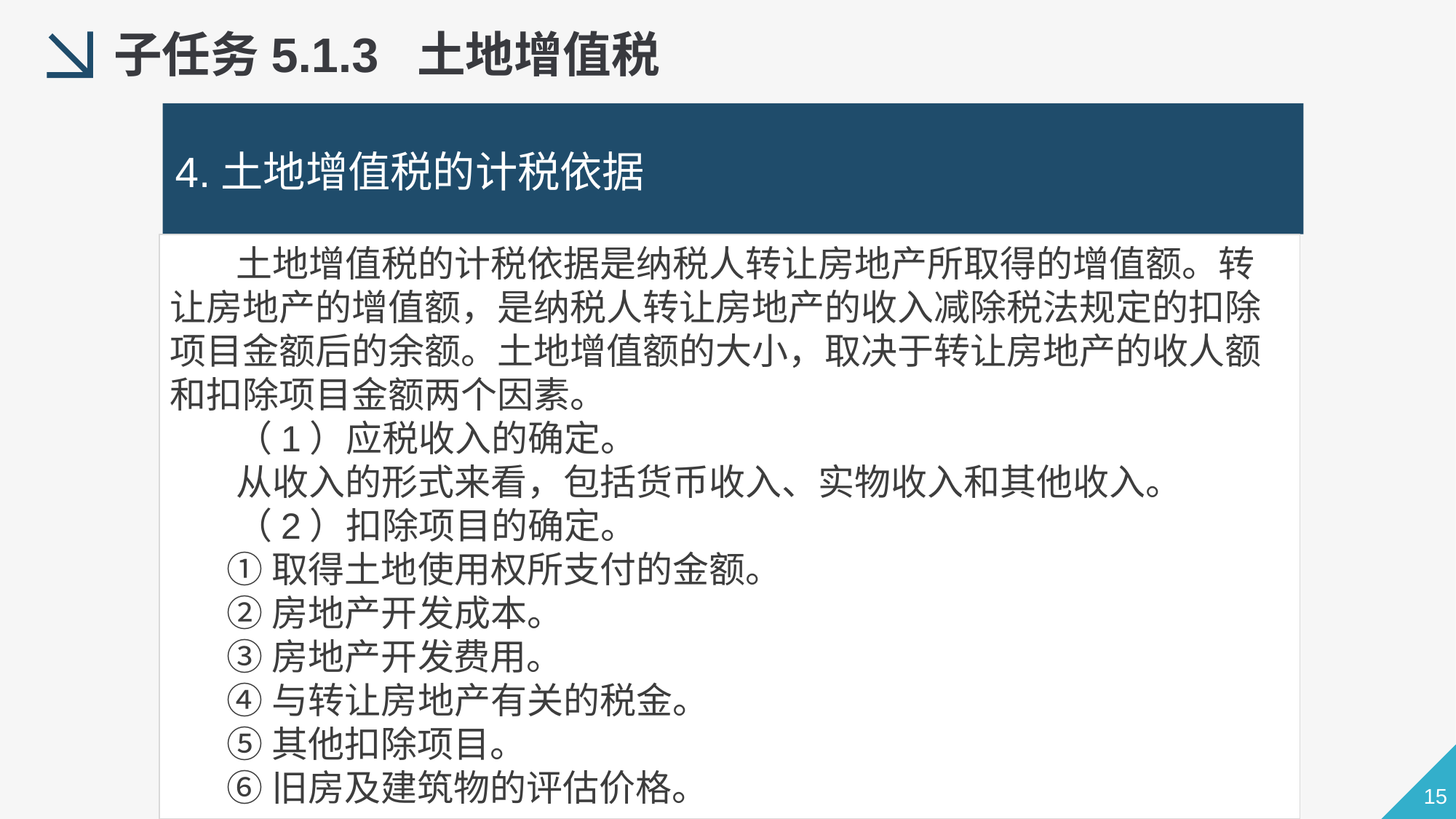

子任务5.1.3  土地增值税

4.土地增值税的计税依据
       土地增值税的计税依据是纳税人转让房地产所取得的增值额。转让房地产的增值额，是纳税人转让房地产的收入减除税法规定的扣除项目金额后的余额。土地增值额的大小，取决于转让房地产的收人额和扣除项目金额两个因素。
       （1）应税收入的确定。
       从收入的形式来看，包括货币收入、实物收入和其他收入。
       （2）扣除项目的确定。
       ①取得土地使用权所支付的金额。
       ②房地产开发成本。
       ③房地产开发费用。
       ④与转让房地产有关的税金。
       ⑤其他扣除项目。
       ⑥旧房及建筑物的评估价格。